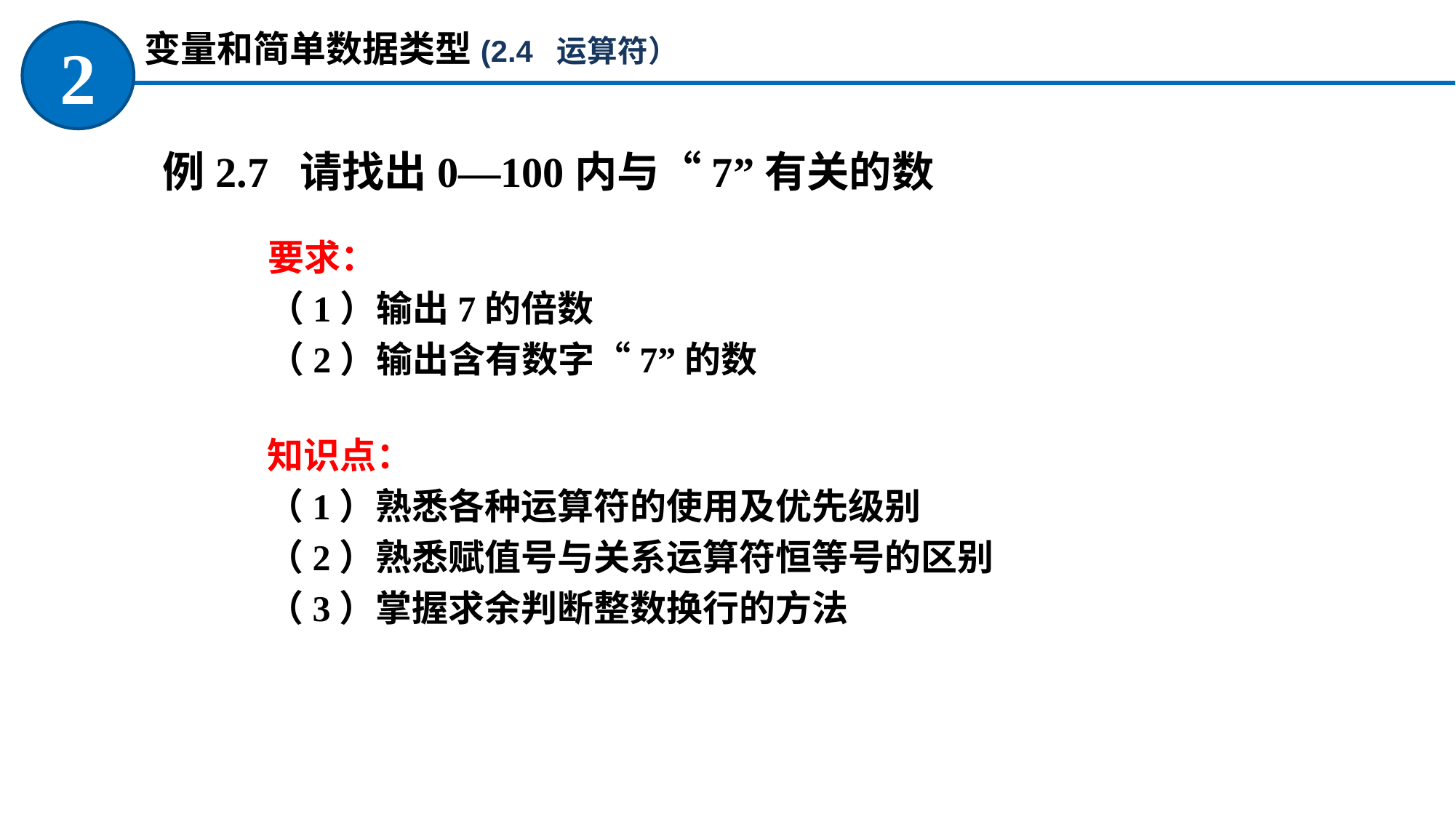

变量和简单数据类型(2.4  运算符）
2
例2.7  请找出0—100内与“7”有关的数
要求：
（1）输出7的倍数
（2）输出含有数字“7”的数
知识点：
（1）熟悉各种运算符的使用及优先级别
（2）熟悉赋值号与关系运算符恒等号的区别
（3）掌握求余判断整数换行的方法